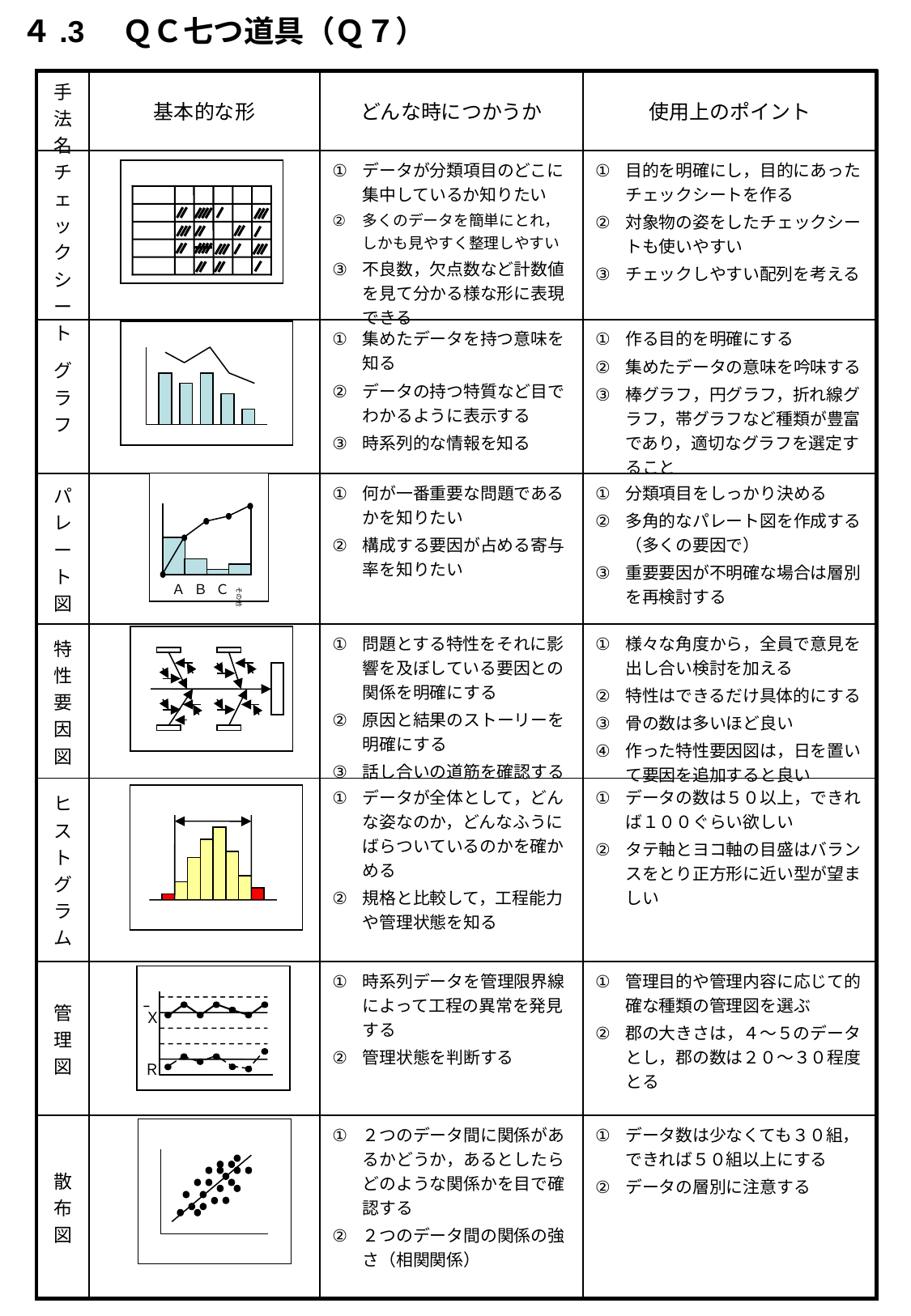

４.3　ＱＣ七つ道具（Ｑ７）
| 手法名 | 基本的な形 | どんな時につかうか | 使用上のポイント |
| --- | --- | --- | --- |
| チェックシート |  | データが分類項目のどこに集中しているか知りたい 多くのデータを簡単にとれ，しかも見やすく整理しやすい 不良数，欠点数など計数値を見て分かる様な形に表現できる | 目的を明確にし，目的にあったチェックシートを作る 対象物の姿をしたチェックシートも使いやすい チェックしやすい配列を考える |
| グラフ |  | 集めたデータを持つ意味を知る データの持つ特質など目でわかるように表示する 時系列的な情報を知る | 作る目的を明確にする 集めたデータの意味を吟味する 棒グラフ，円グラフ，折れ線グラフ，帯グラフなど種類が豊富であり，適切なグラフを選定すること |
| パレート図 |  | 何が一番重要な問題であるかを知りたい 構成する要因が占める寄与率を知りたい | 分類項目をしっかり決める 多角的なパレート図を作成する（多くの要因で） 重要要因が不明確な場合は層別を再検討する |
| 特性要因図 |  | 問題とする特性をそれに影響を及ぼしている要因との関係を明確にする 原因と結果のストーリーを明確にする 話し合いの道筋を確認する | 様々な角度から，全員で意見を出し合い検討を加える 特性はできるだけ具体的にする 骨の数は多いほど良い 作った特性要因図は，日を置いて要因を追加すると良い |
| ヒストグラム |  | データが全体として，どんな姿なのか，どんなふうにばらついているのかを確かめる 規格と比較して，工程能力や管理状態を知る | データの数は５０以上，できれば１００ぐらい欲しい タテ軸とヨコ軸の目盛はバランスをとり正方形に近い型が望ましい |
| 管理図 |  | 時系列データを管理限界線によって工程の異常を発見する 管理状態を判断する | 管理目的や管理内容に応じて的確な種類の管理図を選ぶ 郡の大きさは，４～５のデータとし，郡の数は２０～３０程度とる |
| 散布図 |  | ２つのデータ間に関係があるかどうか，あるとしたらどのような関係かを目で確認する ２つのデータ間の関係の強さ（相関関係） | データ数は少なくても３０組，できれば５０組以上にする データの層別に注意する |

Ａ
Ｂ
Ｃ
その他

Ｘ

Ｒ